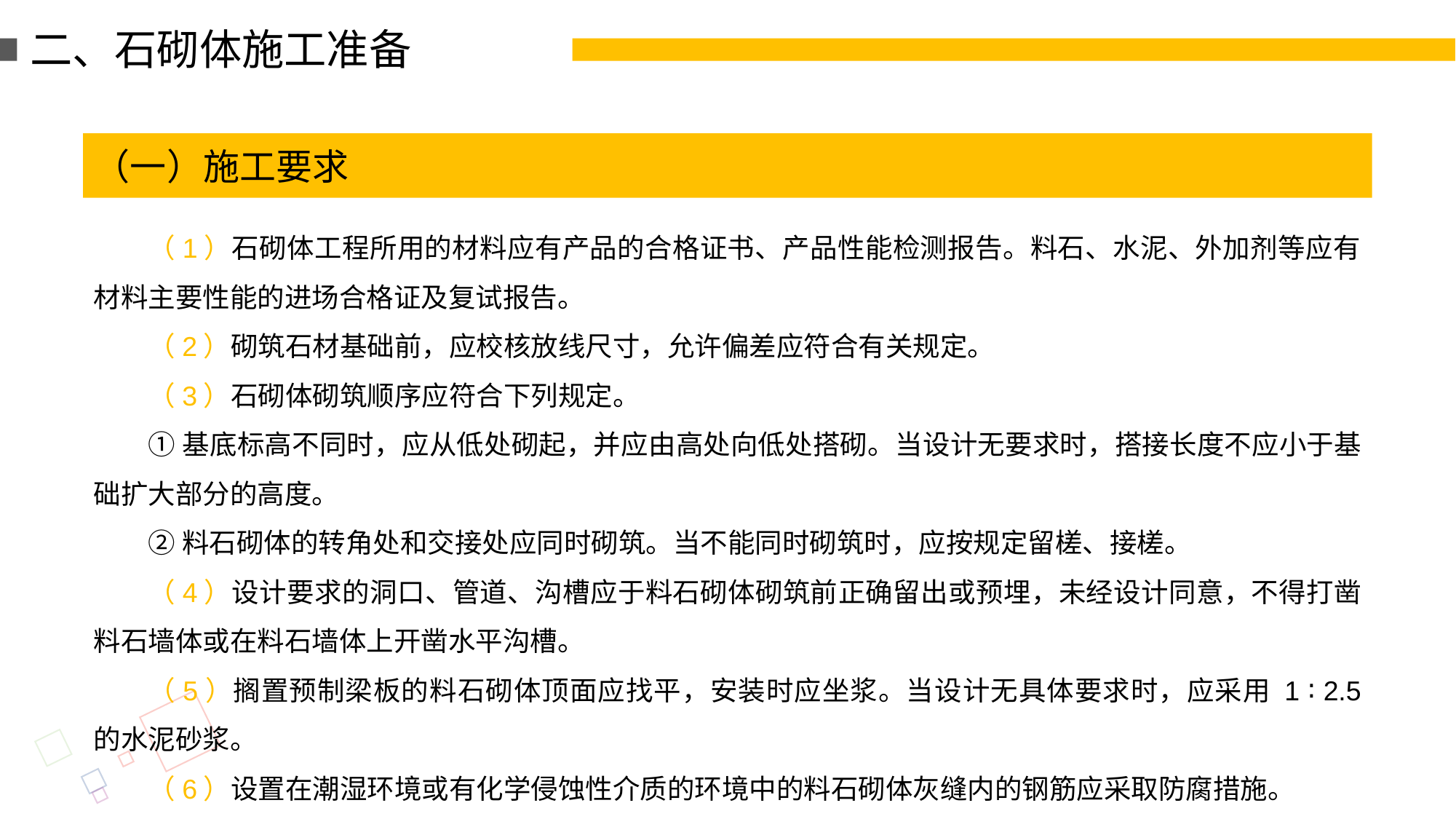

二、石砌体施工准备
（一）施工要求
（1）石砌体工程所用的材料应有产品的合格证书、产品性能检测报告。料石、水泥、外加剂等应有材料主要性能的进场合格证及复试报告。
（2）砌筑石材基础前，应校核放线尺寸，允许偏差应符合有关规定。
（3）石砌体砌筑顺序应符合下列规定。
①基底标高不同时，应从低处砌起，并应由高处向低处搭砌。当设计无要求时，搭接长度不应小于基础扩大部分的高度。
②料石砌体的转角处和交接处应同时砌筑。当不能同时砌筑时，应按规定留槎、接槎。
（4）设计要求的洞口、管道、沟槽应于料石砌体砌筑前正确留出或预埋，未经设计同意，不得打凿料石墙体或在料石墙体上开凿水平沟槽。
（5）搁置预制梁板的料石砌体顶面应找平，安装时应坐浆。当设计无具体要求时，应采用 1 ∶ 2.5 的水泥砂浆。
（6）设置在潮湿环境或有化学侵蚀性介质的环境中的料石砌体灰缝内的钢筋应采取防腐措施。